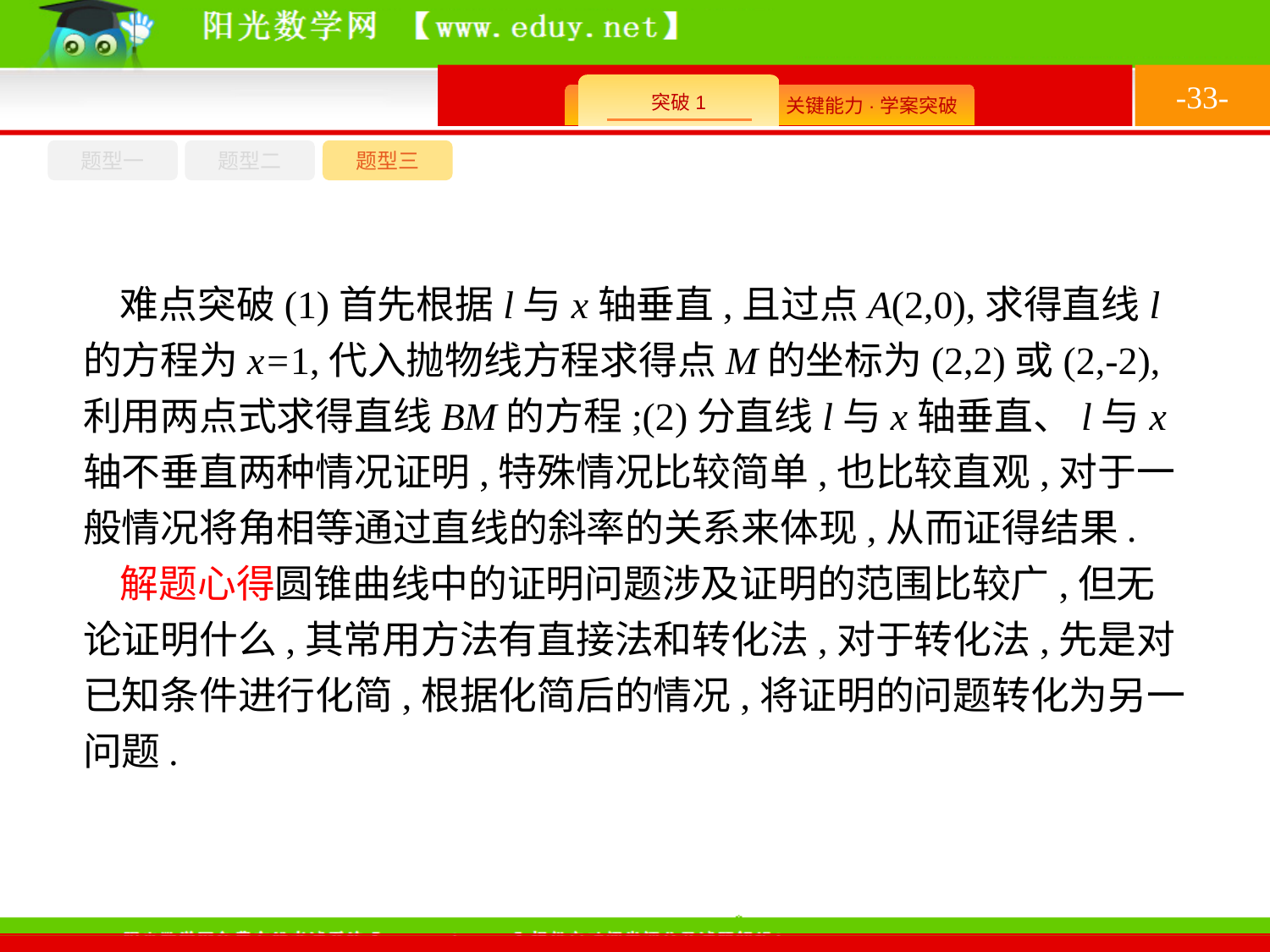

-33-
题型一
题型三
题型二
难点突破(1)首先根据l与x轴垂直,且过点A(2,0),求得直线l的方程为x=1,代入抛物线方程求得点M的坐标为(2,2)或(2,-2),利用两点式求得直线BM的方程;(2)分直线l与x轴垂直、l与x轴不垂直两种情况证明,特殊情况比较简单,也比较直观,对于一般情况将角相等通过直线的斜率的关系来体现,从而证得结果.
解题心得圆锥曲线中的证明问题涉及证明的范围比较广,但无论证明什么,其常用方法有直接法和转化法,对于转化法,先是对已知条件进行化简,根据化简后的情况,将证明的问题转化为另一问题.